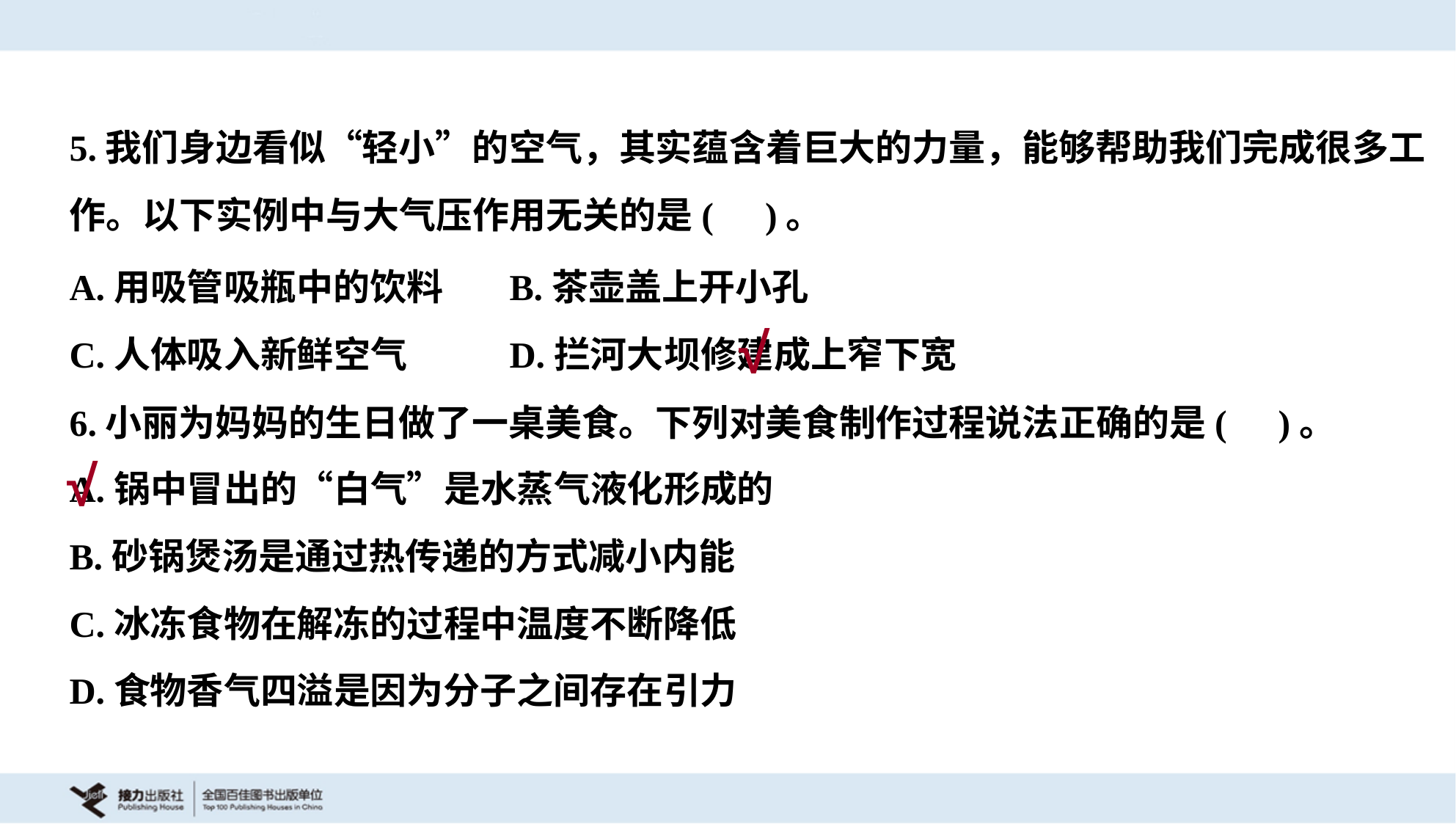

5.我们身边看似“轻小”的空气，其实蕴含着巨大的力量，能够帮助我们完成很多工
作。以下实例中与大气压作用无关的是(     )。
A.用吸管吸瓶中的饮料	B.茶壶盖上开小孔
C.人体吸入新鲜空气	D.拦河大坝修建成上窄下宽
√
6.小丽为妈妈的生日做了一桌美食。下列对美食制作过程说法正确的是(     )。
A.锅中冒出的“白气”是水蒸气液化形成的
B.砂锅煲汤是通过热传递的方式减小内能
C.冰冻食物在解冻的过程中温度不断降低
D.食物香气四溢是因为分子之间存在引力
√